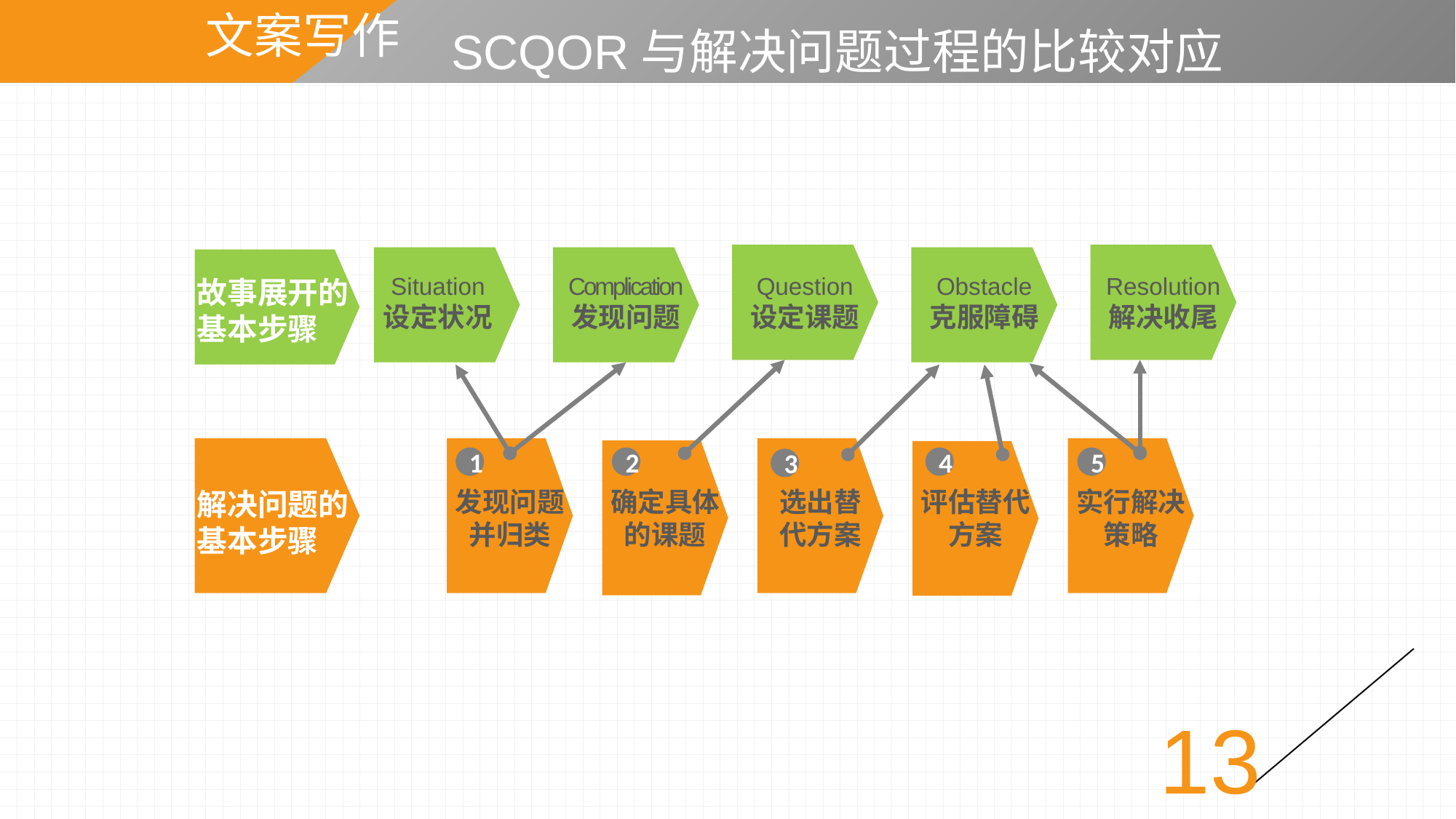

# SCQOR与解决问题过程的比较对应
文案写作

Situation
设定状况
Complication
发现问题
Question
设定课题
Obstacle
克服障碍
Resolution
解决收尾
故事展开的基本步骤

1
2
4
5
3
解决问题的基本步骤
发现问题并归类
确定具体的课题
选出替代方案
评估替代方案
实行解决策略
13